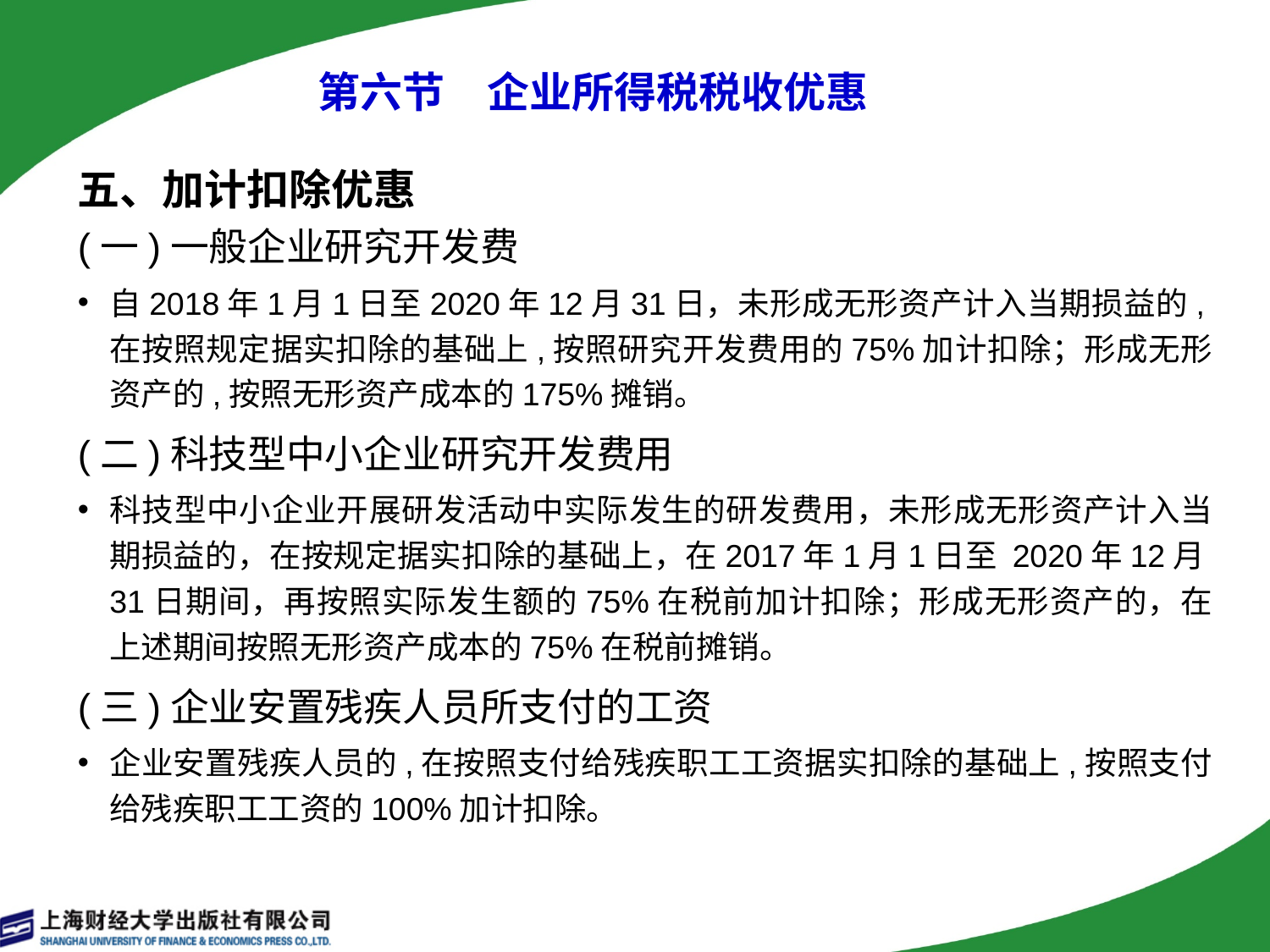

# 第六节　企业所得税税收优惠
五、加计扣除优惠
(一)一般企业研究开发费
自2018年1月1日至2020年12月31日，未形成无形资产计入当期损益的,在按照规定据实扣除的基础上,按照研究开发费用的75%加计扣除；形成无形资产的,按照无形资产成本的175%摊销。
(二)科技型中小企业研究开发费用
科技型中小企业开展研发活动中实际发生的研发费用，未形成无形资产计入当期损益的，在按规定据实扣除的基础上，在2017年1月1日至 2020年12月31日期间，再按照实际发生额的75%在税前加计扣除；形成无形资产的，在上述期间按照无形资产成本的75%在税前摊销。
(三)企业安置残疾人员所支付的工资
企业安置残疾人员的,在按照支付给残疾职工工资据实扣除的基础上,按照支付给残疾职工工资的100%加计扣除。